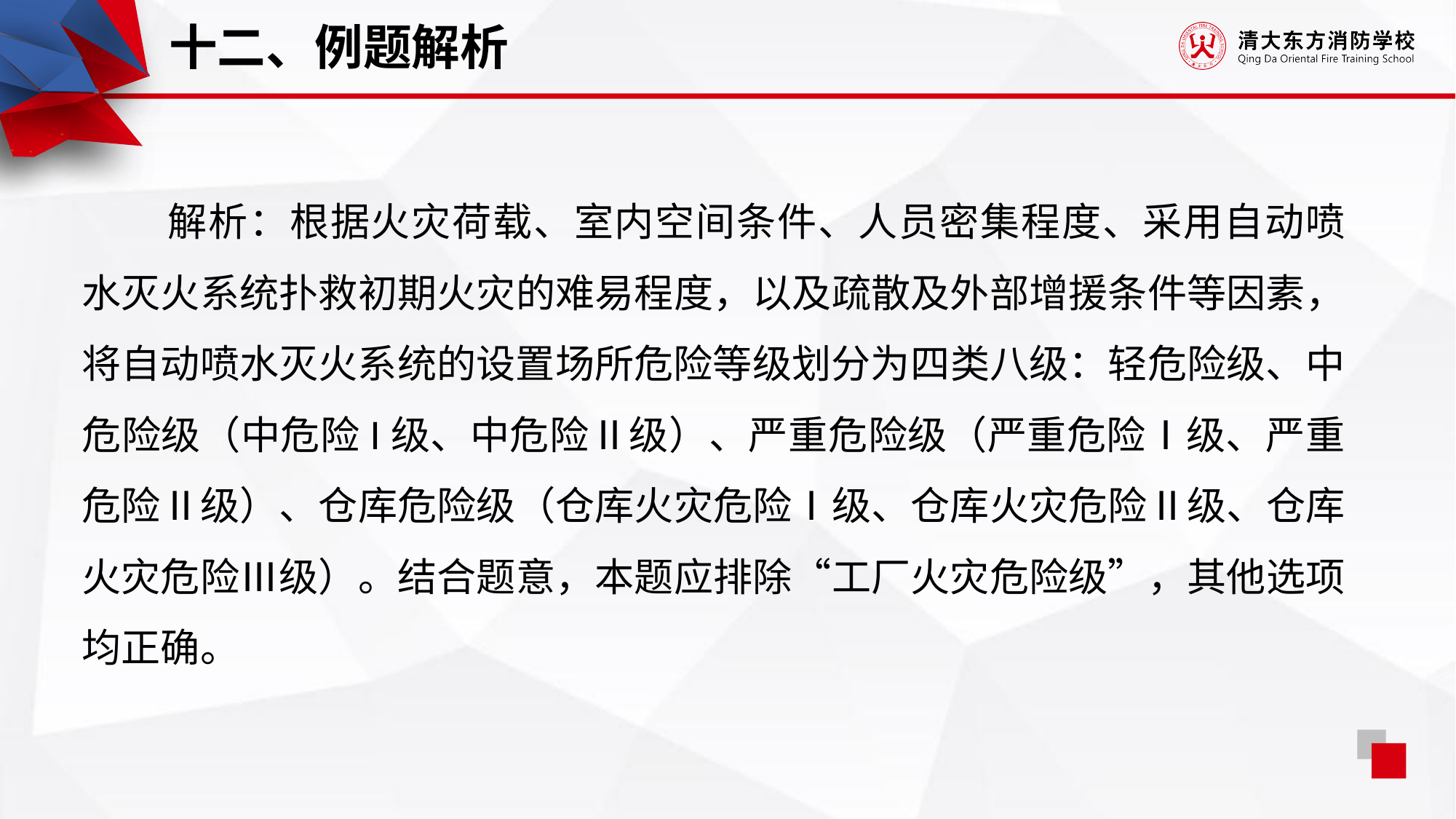

十二、例题解析

解析：根据火灾荷载、室内空间条件、人员密集程度、采用自动喷水灭火系统扑救初期火灾的难易程度，以及疏散及外部增援条件等因素，将自动喷水灭火系统的设置场所危险等级划分为四类八级：轻危险级、中危险级（中危险I级、中危险Ⅱ级）、严重危险级（严重危险Ⅰ级、严重危险Ⅱ级）、仓库危险级（仓库火灾危险Ⅰ级、仓库火灾危险Ⅱ级、仓库火灾危险Ⅲ级）。结合题意，本题应排除“工厂火灾危险级”，其他选项均正确。